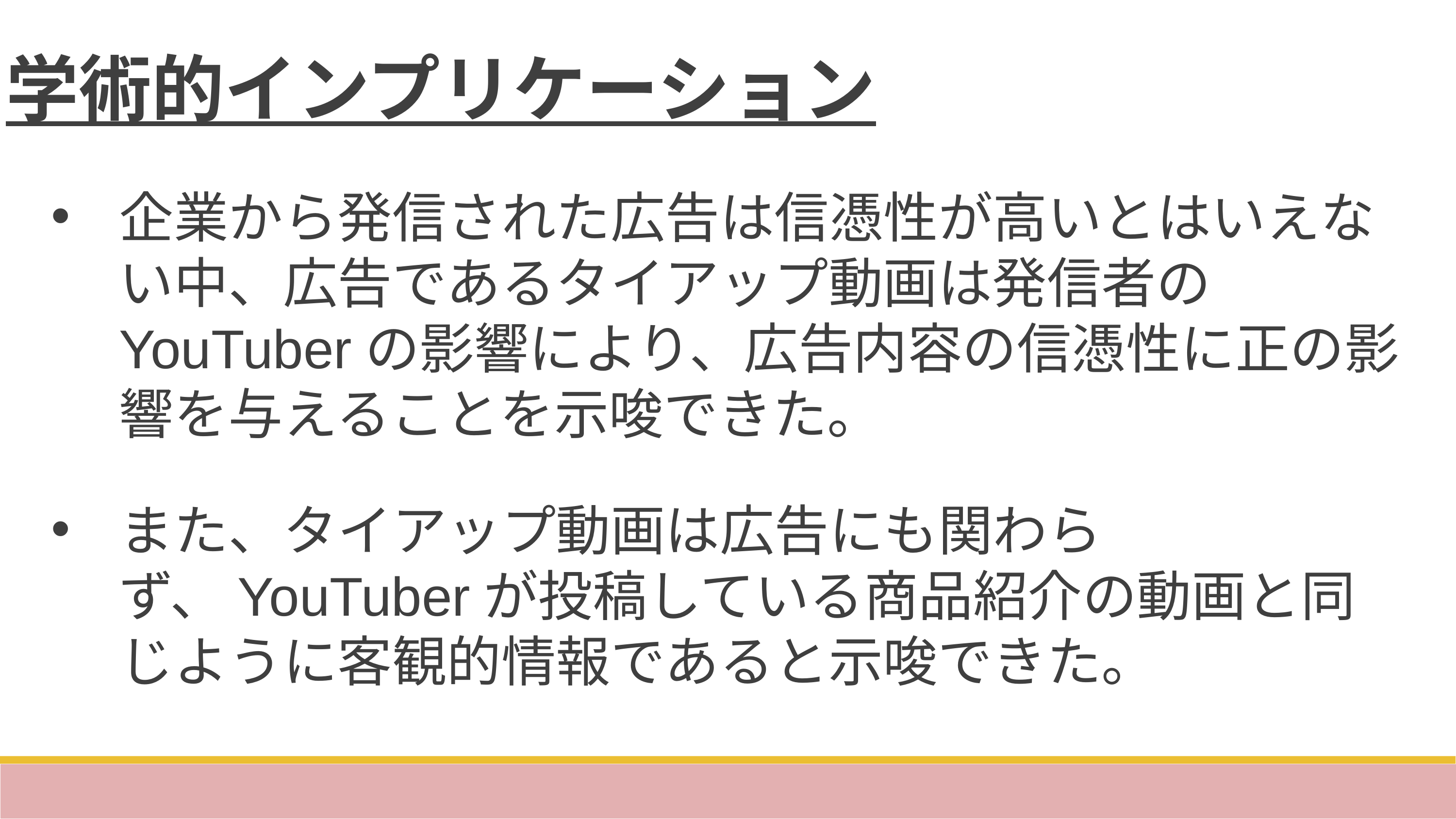

学術的インプリケーション
企業から発信された広告は信憑性が高いとはいえない中、広告であるタイアップ動画は発信者のYouTuberの影響により、広告内容の信憑性に正の影響を与えることを示唆できた。

また、タイアップ動画は広告にも関わらず、YouTuberが投稿している商品紹介の動画と同じように客観的情報であると示唆できた。